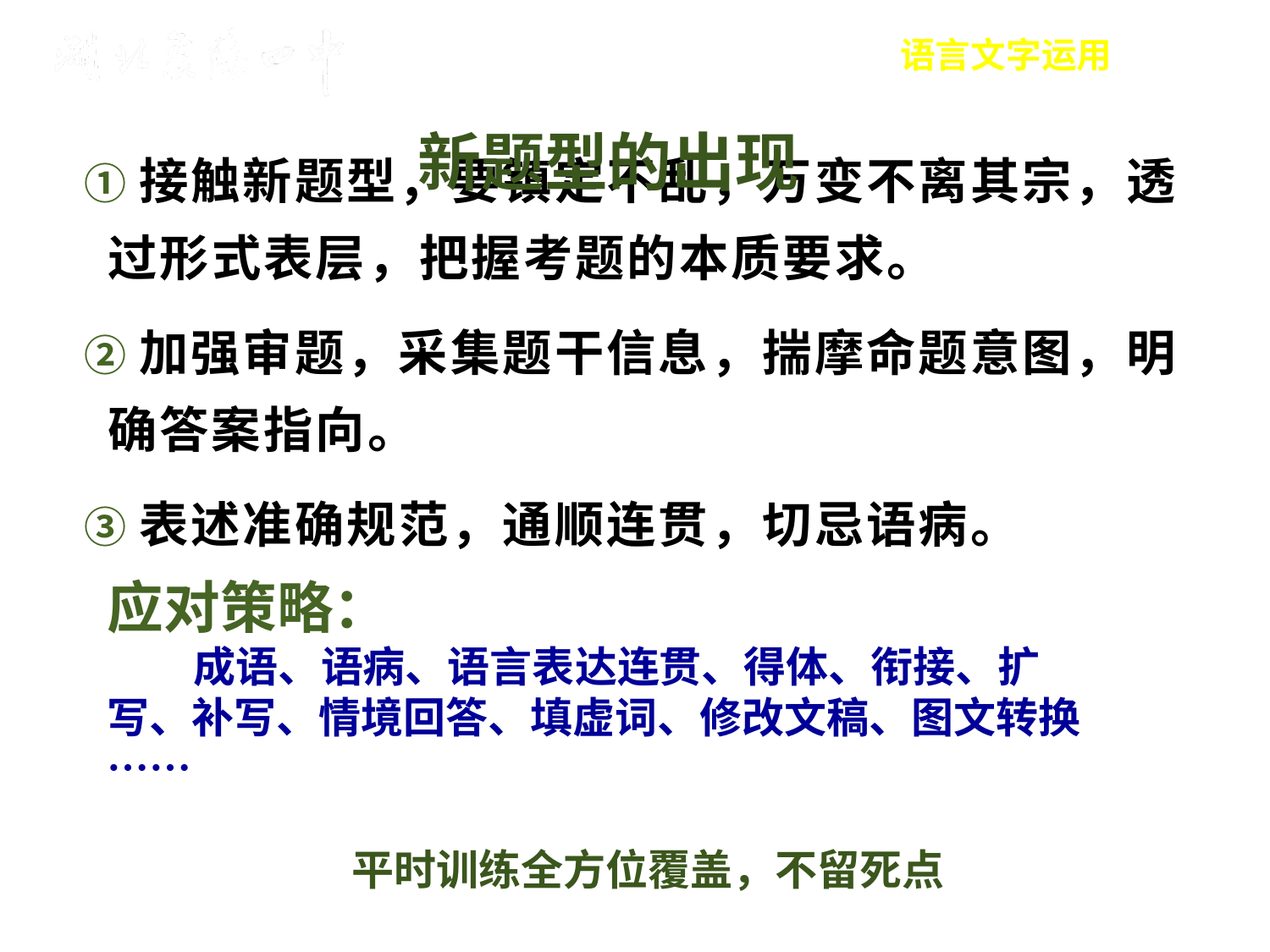

语言文字运用
新题型的出现
①接触新题型，要镇定不乱，万变不离其宗，透过形式表层，把握考题的本质要求。
②加强审题，采集题干信息，揣摩命题意图，明确答案指向。
③表述准确规范，通顺连贯，切忌语病。
应对策略：
        成语、语病、语言表达连贯、得体、衔接、扩写、补写、情境回答、填虚词、修改文稿、图文转换……

        平时训练全方位覆盖，不留死点